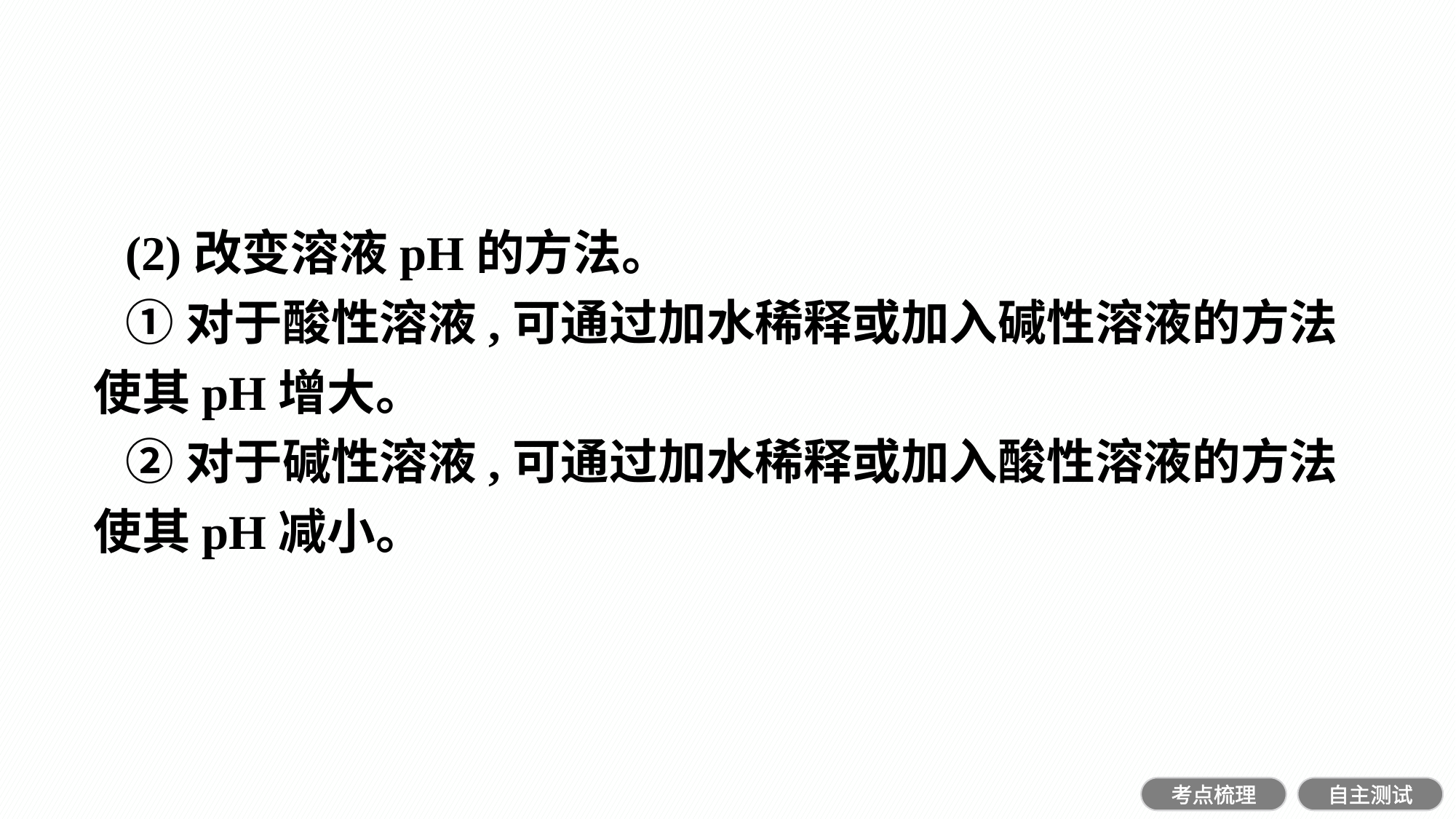

(2)改变溶液pH的方法。
①对于酸性溶液,可通过加水稀释或加入碱性溶液的方法使其pH增大。
②对于碱性溶液,可通过加水稀释或加入酸性溶液的方法使其pH减小。